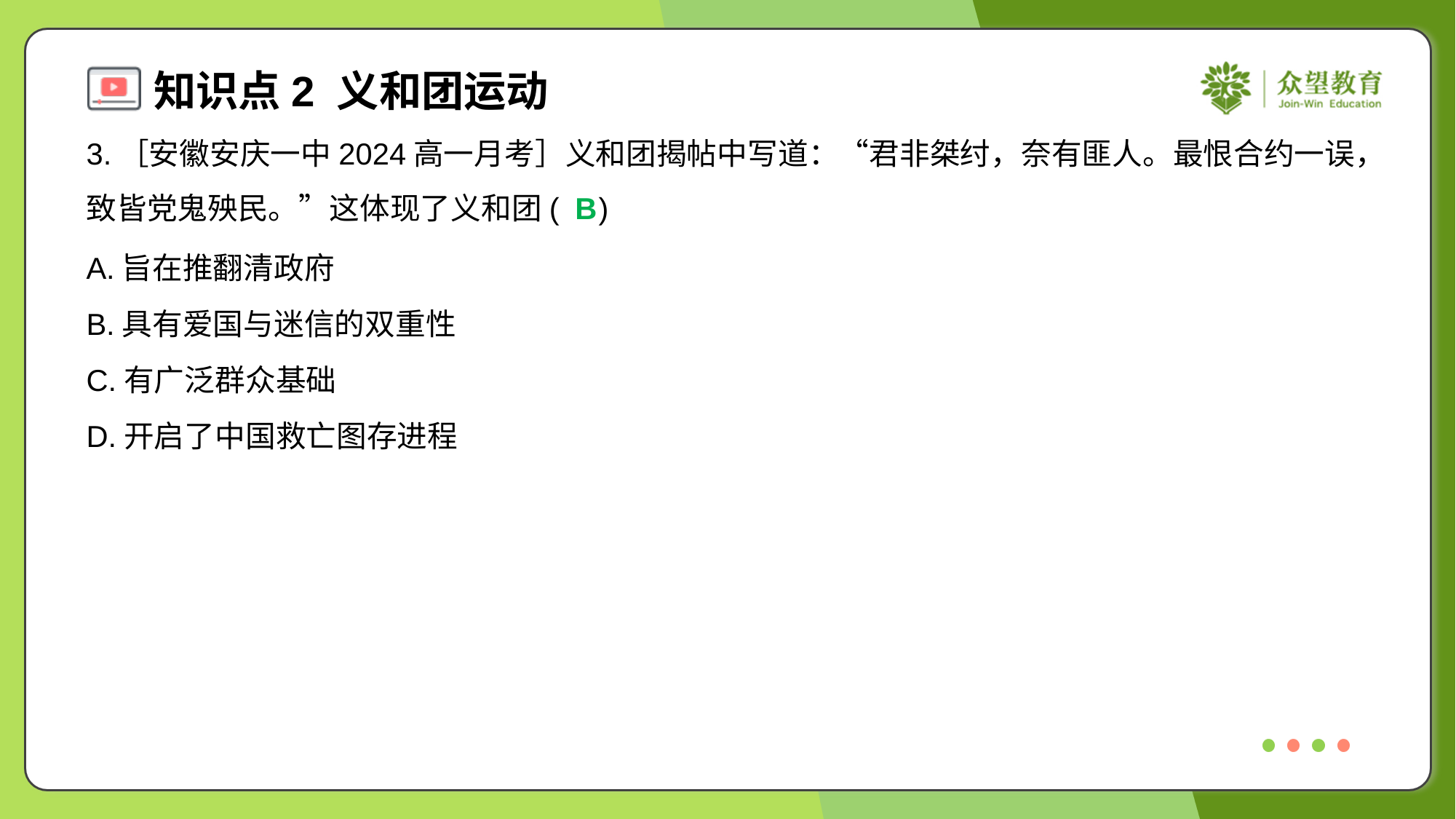

3.［安徽安庆一中2024高一月考］义和团揭帖中写道：“君非桀纣，奈有匪人。最恨合约一误，
致皆党鬼殃民。”这体现了义和团(     )
B
A.旨在推翻清政府
B.具有爱国与迷信的双重性
C.有广泛群众基础
D.开启了中国救亡图存进程